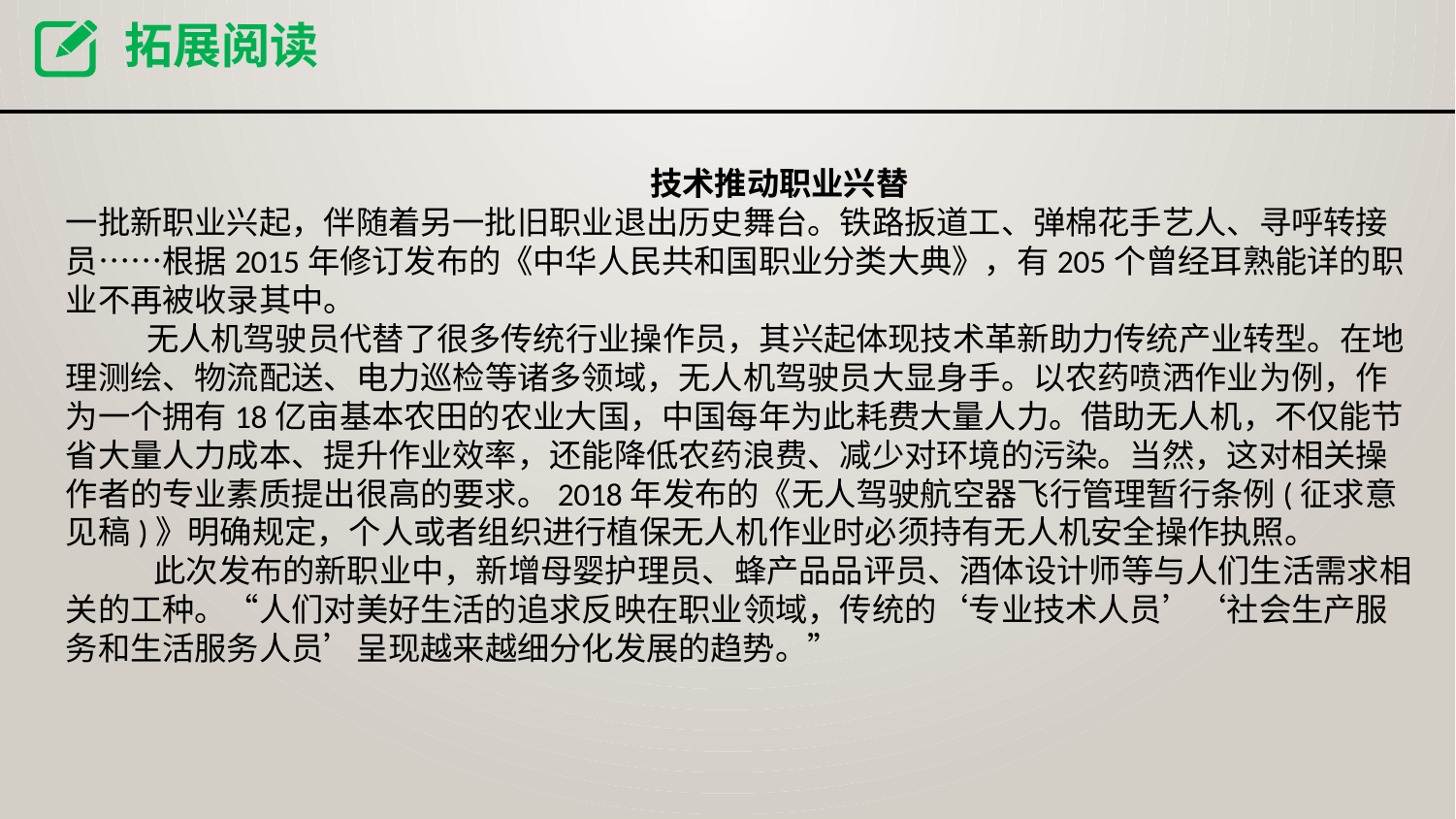

拓展阅读

          技术推动职业兴替
一批新职业兴起，伴随着另一批旧职业退出历史舞台。铁路扳道工、弹棉花手艺人、寻呼转接员……根据2015年修订发布的《中华人民共和国职业分类大典》，有205个曾经耳熟能详的职业不再被收录其中。
          无人机驾驶员代替了很多传统行业操作员，其兴起体现技术革新助力传统产业转型。在地理测绘、物流配送、电力巡检等诸多领域，无人机驾驶员大显身手。以农药喷洒作业为例，作为一个拥有18亿亩基本农田的农业大国，中国每年为此耗费大量人力。借助无人机，不仅能节省大量人力成本、提升作业效率，还能降低农药浪费、减少对环境的污染。当然，这对相关操作者的专业素质提出很高的要求。2018年发布的《无人驾驶航空器飞行管理暂行条例(征求意见稿)》明确规定，个人或者组织进行植保无人机作业时必须持有无人机安全操作执照。
           此次发布的新职业中，新增母婴护理员、蜂产品品评员、酒体设计师等与人们生活需求相关的工种。“人们对美好生活的追求反映在职业领域，传统的‘专业技术人员’‘社会生产服务和生活服务人员’呈现越来越细分化发展的趋势。”
68